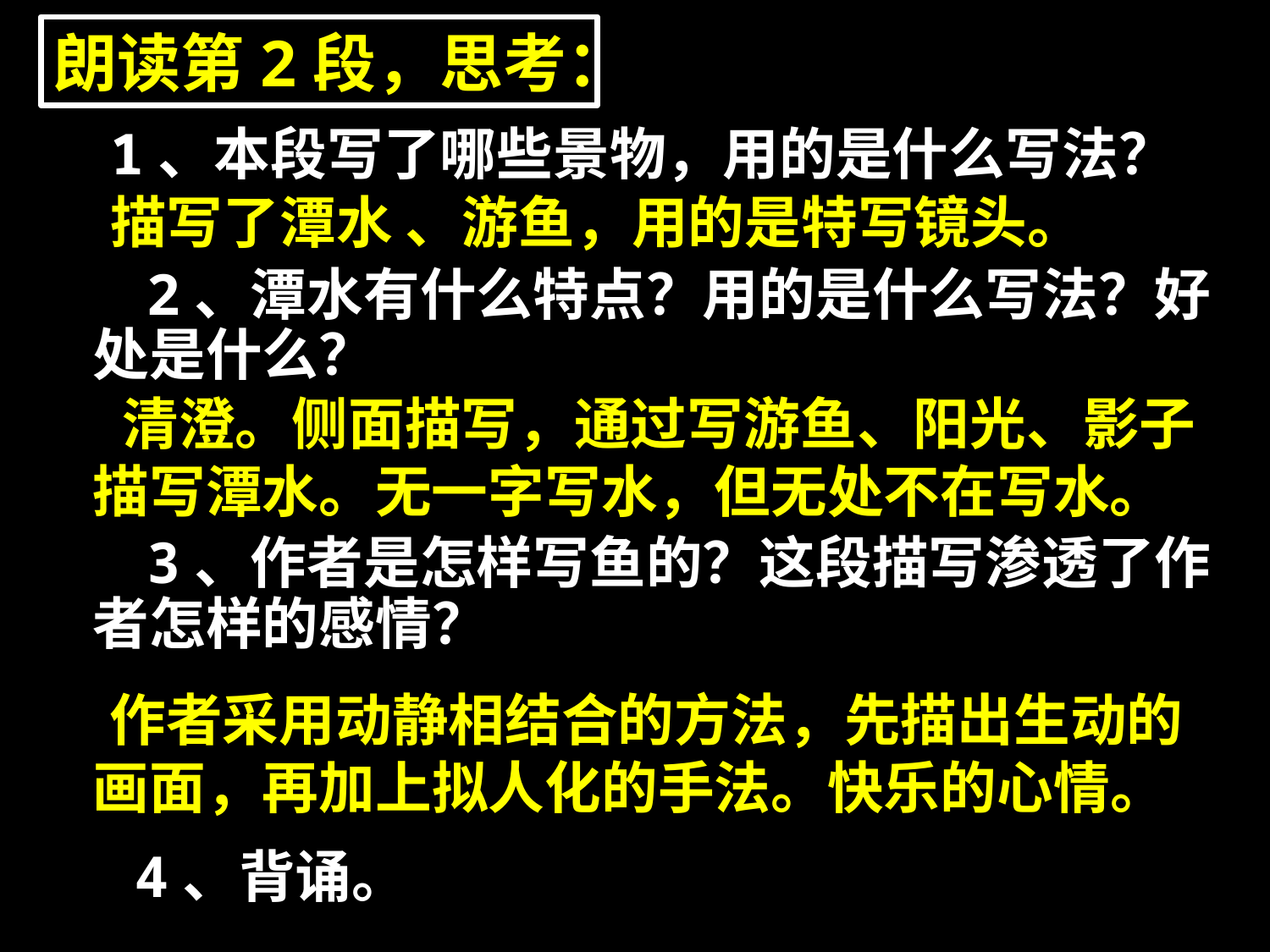

朗读第2段，思考：
   1、本段写了哪些景物，用的是什么写法？
    描写了潭水 、游鱼，用的是特写镜头。
   2、潭水有什么特点？用的是什么写法？好处是什么？
     清澄。侧面描写，通过写游鱼、阳光、影子描写潭水。无一字写水，但无处不在写水。
   3、作者是怎样写鱼的？这段描写渗透了作者怎样的感情？
    作者采用动静相结合的方法，先描出生动的画面，再加上拟人化的手法。快乐的心情。
4、背诵。